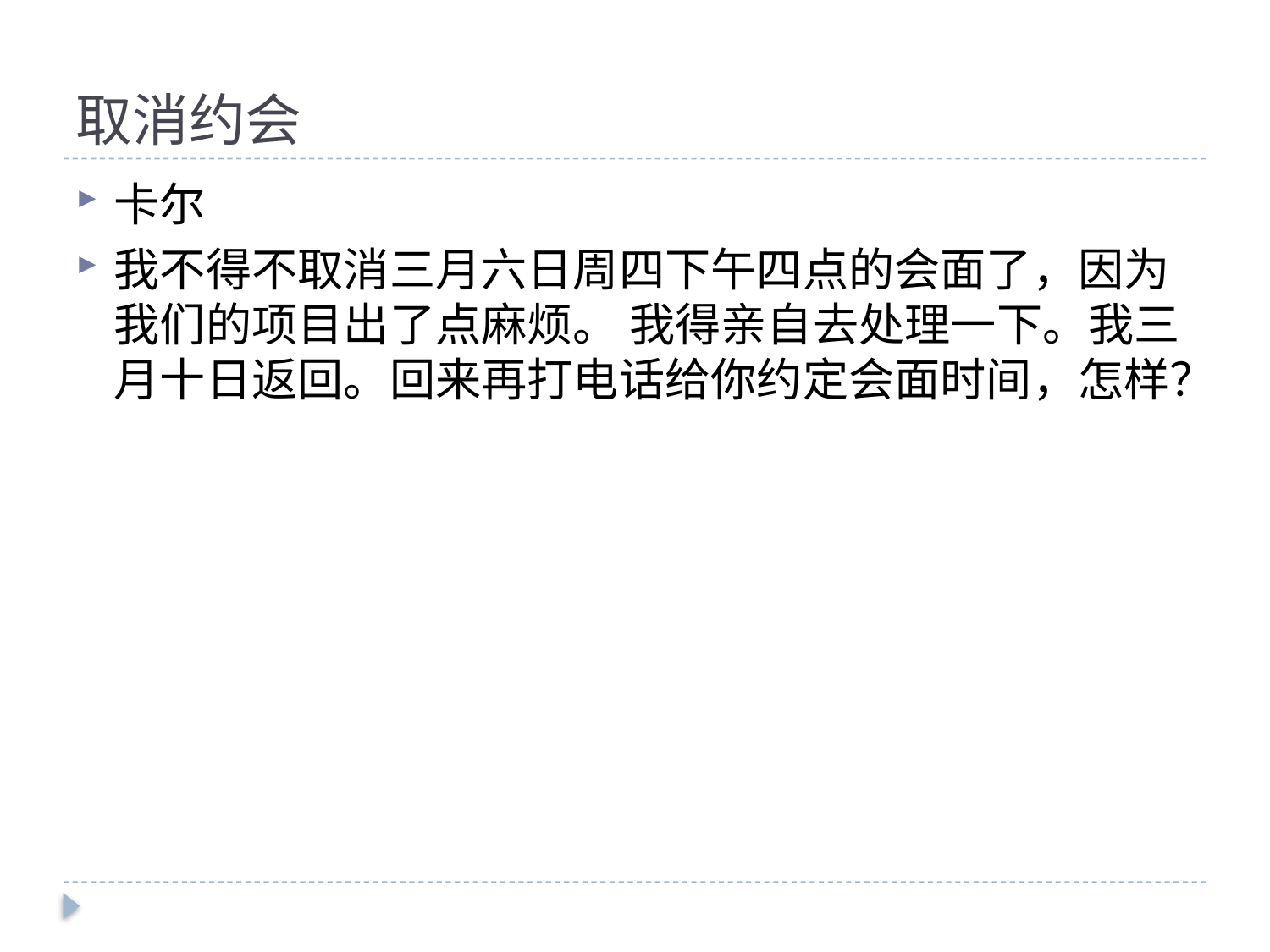

# 取消约会
卡尔
我不得不取消三月六日周四下午四点的会面了，因为我们的项目出了点麻烦。 我得亲自去处理一下。我三月十日返回。回来再打电话给你约定会面时间，怎样？